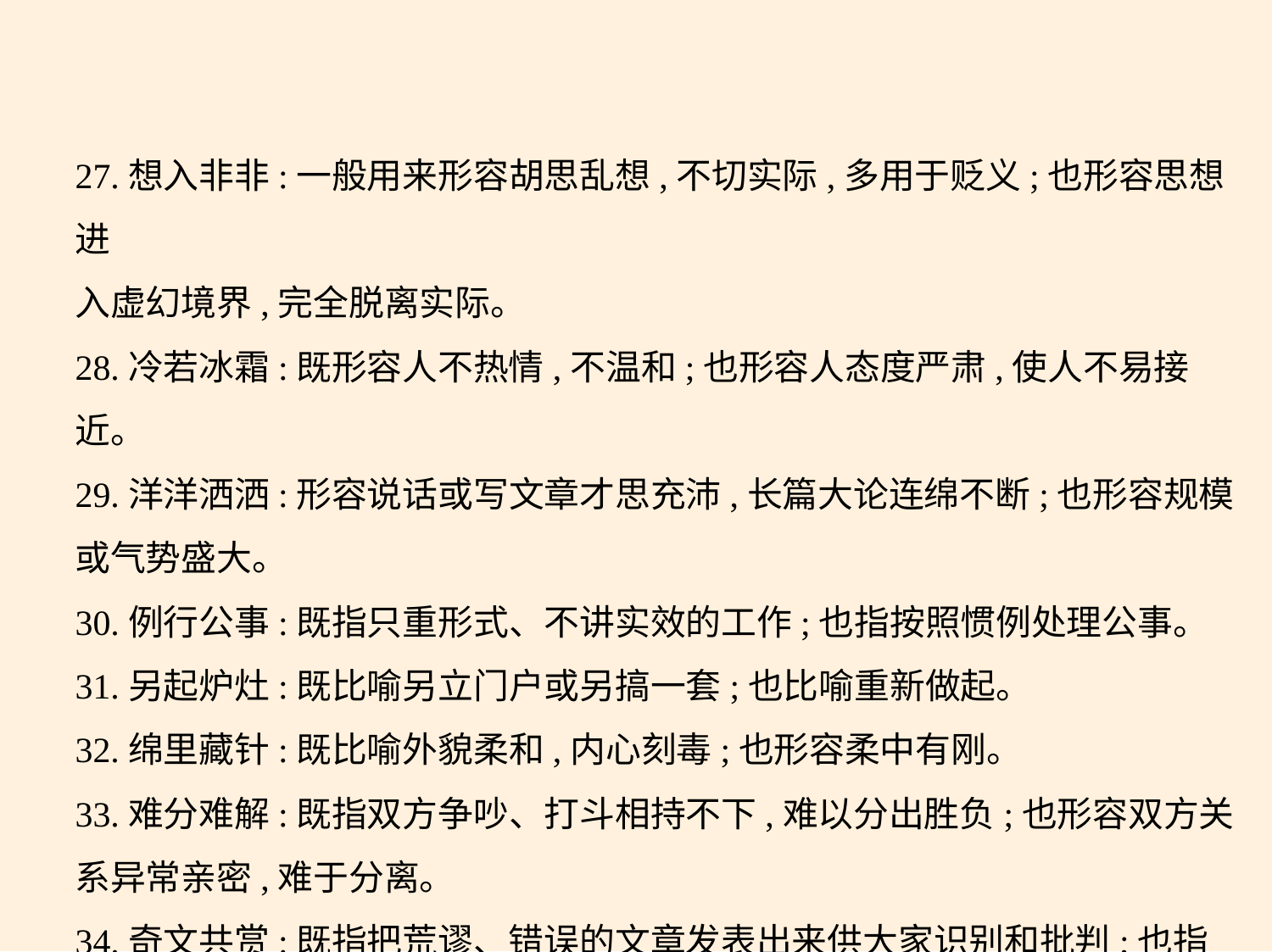

27.想入非非:一般用来形容胡思乱想,不切实际,多用于贬义;也形容思想进
入虚幻境界,完全脱离实际。
28.冷若冰霜:既形容人不热情,不温和;也形容人态度严肃,使人不易接近。
29.洋洋洒洒:形容说话或写文章才思充沛,长篇大论连绵不断;也形容规模
或气势盛大。
30.例行公事:既指只重形式、不讲实效的工作;也指按照惯例处理公事。
31.另起炉灶:既比喻另立门户或另搞一套;也比喻重新做起。
32.绵里藏针:既比喻外貌柔和,内心刻毒;也形容柔中有刚。
33.难分难解:既指双方争吵、打斗相持不下,难以分出胜负;也形容双方关
系异常亲密,难于分离。
34.奇文共赏:既指把荒谬、错误的文章发表出来供大家识别和批判;也指
把新奇的文章拿出来共同欣赏。